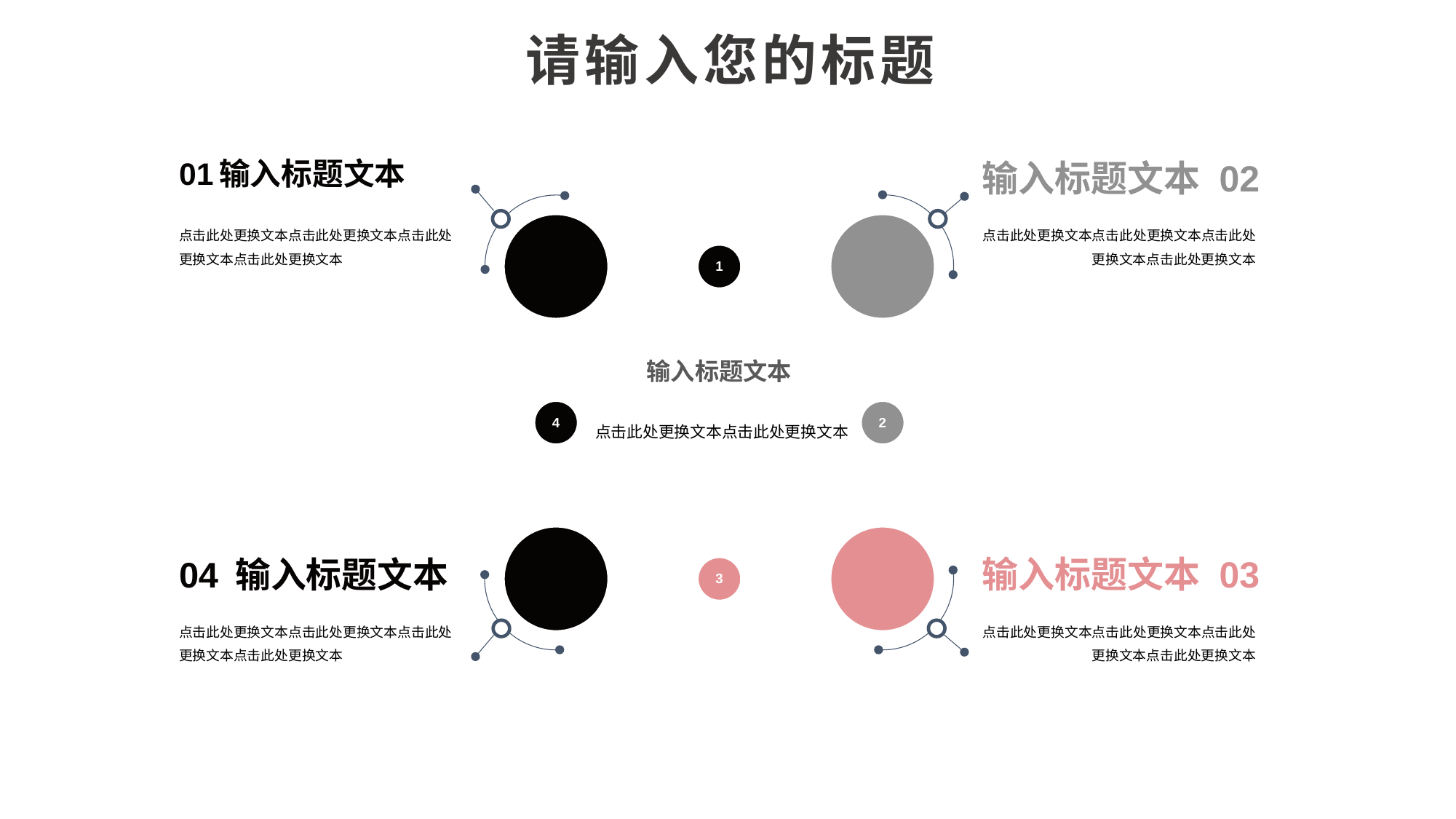

请输入您的标题
01输入标题文本
点击此处更换文本点击此处更换文本点击此处更换文本点击此处更换文本

输入标题文本 02
点击此处更换文本点击此处更换文本点击此处更换文本点击此处更换文本

1
输入标题文本
点击此处更换文本点击此处更换文本
4
2
3

04 输入标题文本
点击此处更换文本点击此处更换文本点击此处更换文本点击此处更换文本

输入标题文本 03
点击此处更换文本点击此处更换文本点击此处更换文本点击此处更换文本